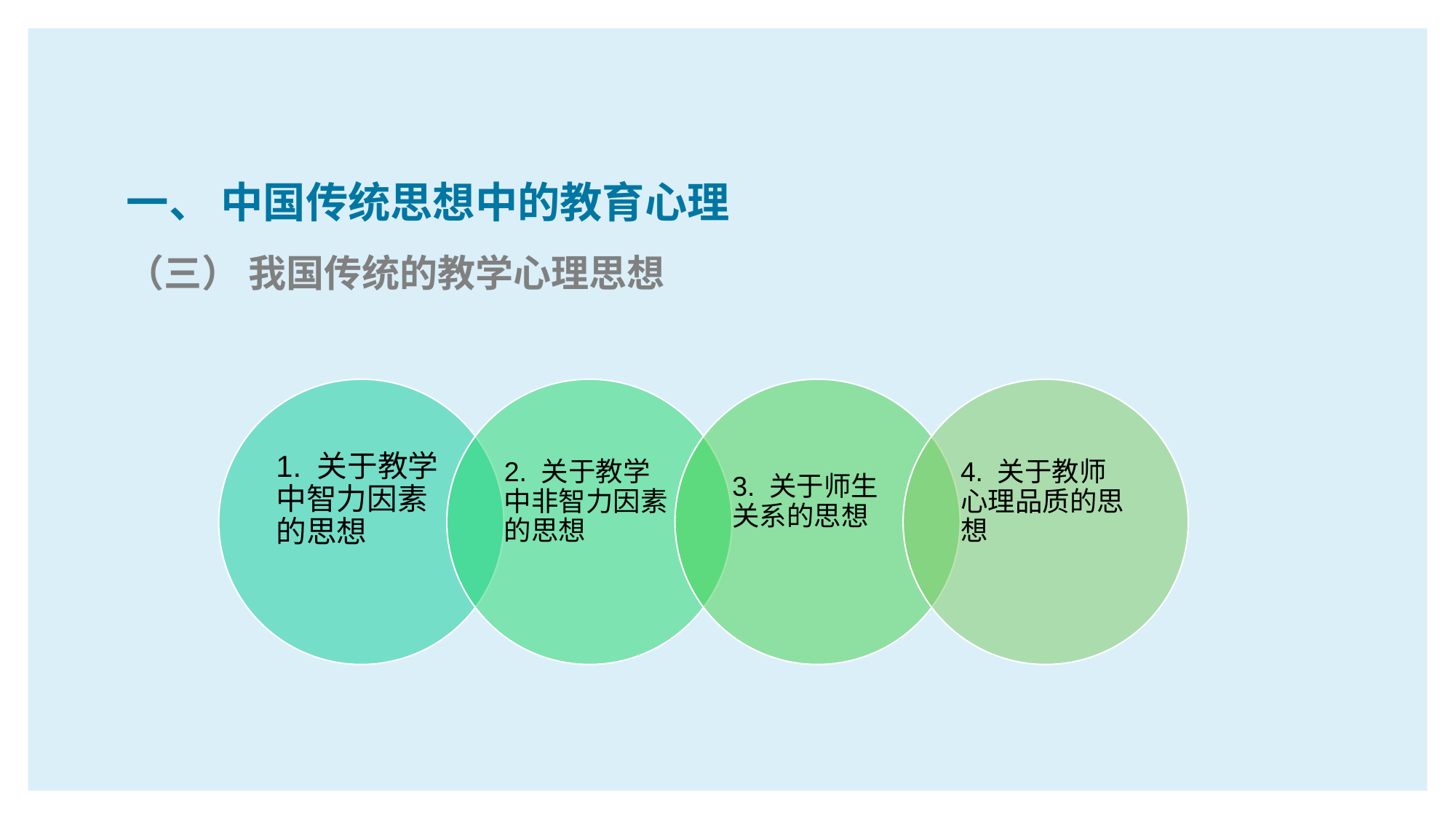

一、 中国传统思想中的教育心理
（三） 我国传统的教学心理思想

1. 关于教学中智力因素的思想

2. 关于教学中非智力因素的思想

3. 关于师生关系的思想

4. 关于教师心理品质的思想